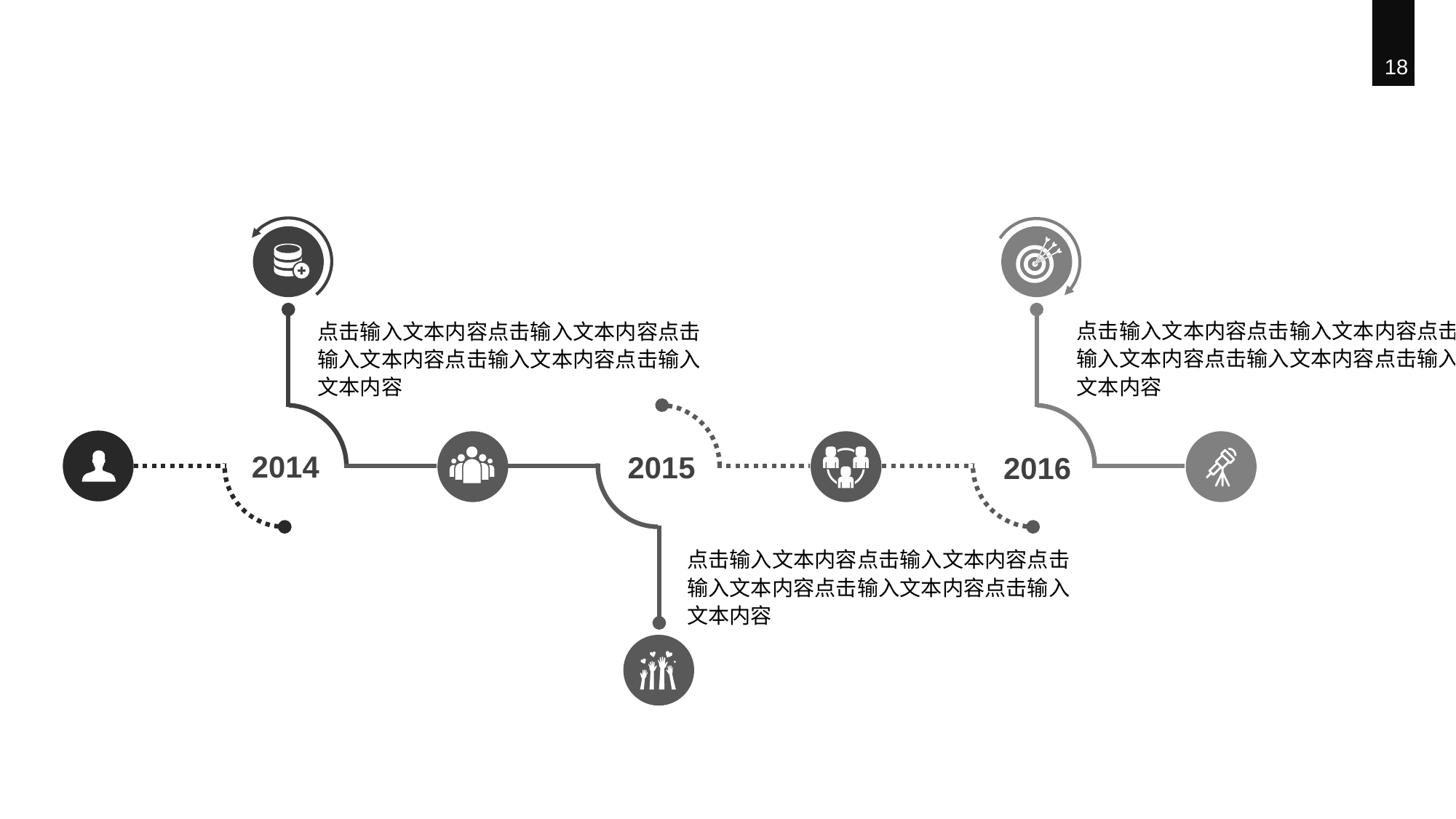

18

点击输入文本内容点击输入文本内容点击输入文本内容点击输入文本内容点击输入文本内容
点击输入文本内容点击输入文本内容点击输入文本内容点击输入文本内容点击输入文本内容

2014
2015
2016

点击输入文本内容点击输入文本内容点击输入文本内容点击输入文本内容点击输入文本内容